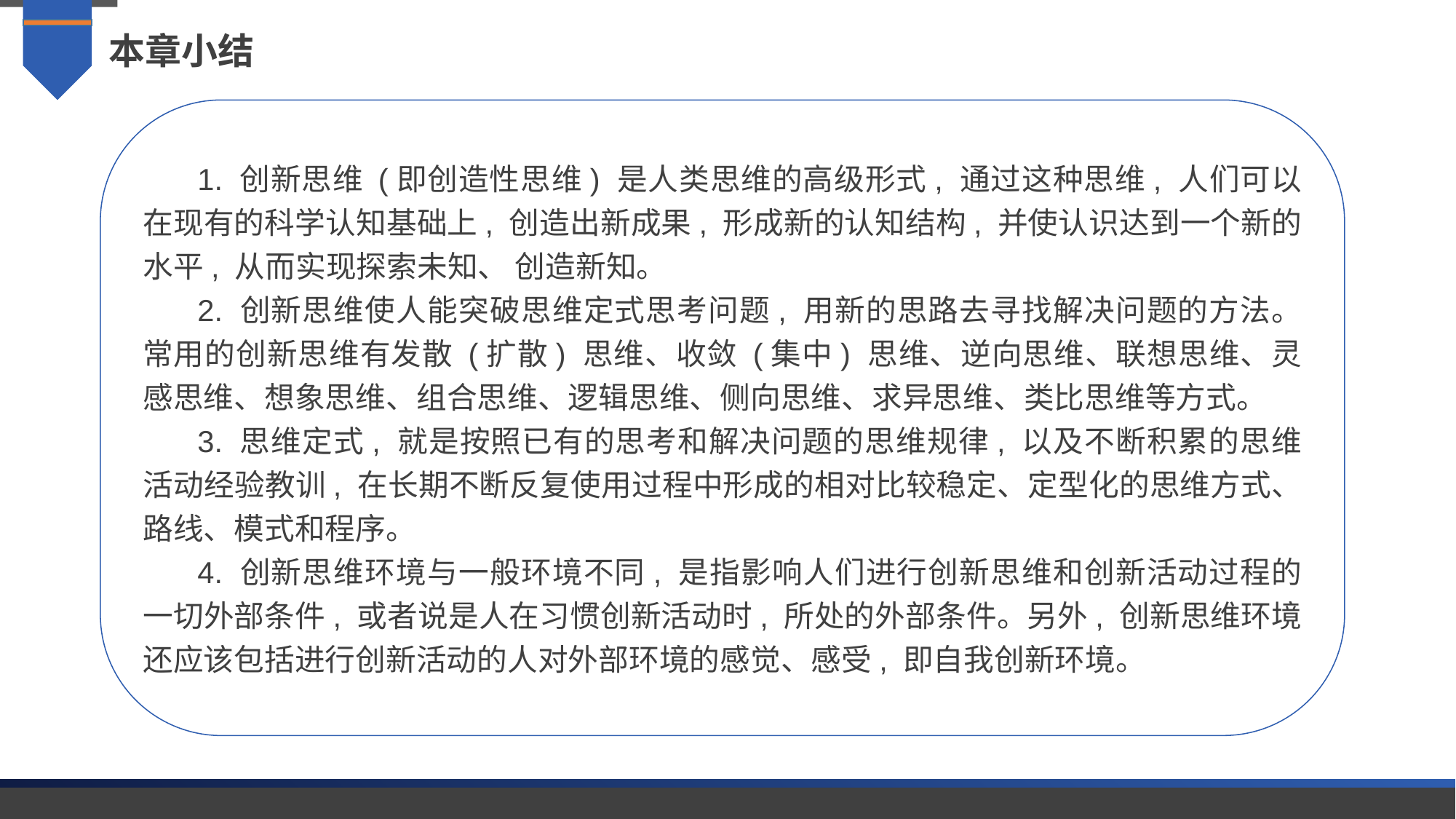

本章小结

1. 创新思维 (即创造性思维) 是人类思维的高级形式, 通过这种思维, 人们可以在现有的科学认知基础上, 创造出新成果, 形成新的认知结构, 并使认识达到一个新的水平, 从而实现探索未知、 创造新知。
2. 创新思维使人能突破思维定式思考问题, 用新的思路去寻找解决问题的方法。常用的创新思维有发散 (扩散) 思维、收敛 (集中) 思维、逆向思维、联想思维、灵感思维、想象思维、组合思维、逻辑思维、侧向思维、求异思维、类比思维等方式。
3. 思维定式, 就是按照已有的思考和解决问题的思维规律, 以及不断积累的思维活动经验教训, 在长期不断反复使用过程中形成的相对比较稳定、定型化的思维方式、路线、模式和程序。
4. 创新思维环境与一般环境不同, 是指影响人们进行创新思维和创新活动过程的一切外部条件, 或者说是人在习惯创新活动时, 所处的外部条件。另外, 创新思维环境还应该包括进行创新活动的人对外部环境的感觉、感受, 即自我创新环境。